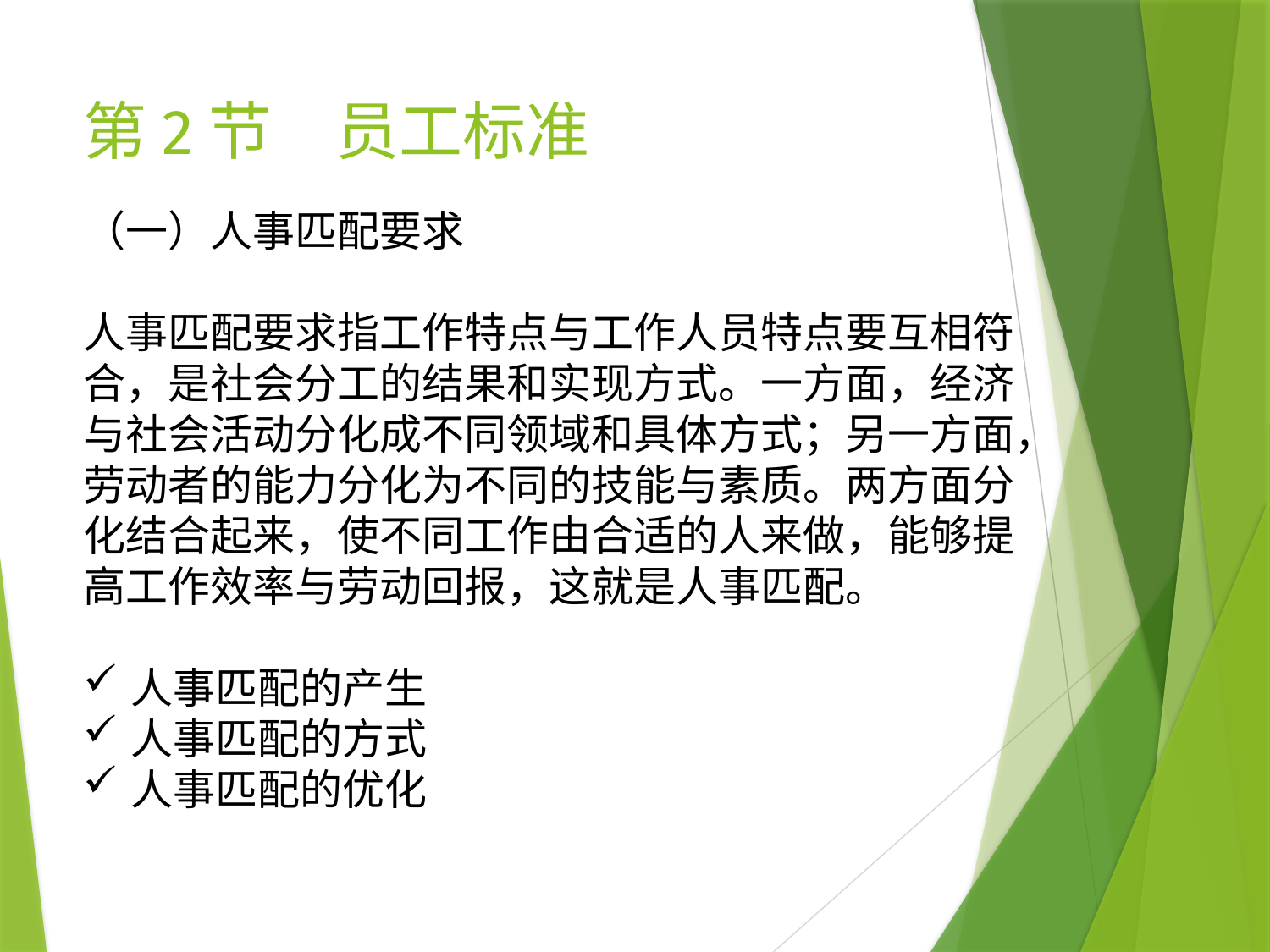

# 第2节　员工标准
（一）人事匹配要求

人事匹配要求指工作特点与工作人员特点要互相符合，是社会分工的结果和实现方式。一方面，经济与社会活动分化成不同领域和具体方式；另一方面，劳动者的能力分化为不同的技能与素质。两方面分化结合起来，使不同工作由合适的人来做，能够提高工作效率与劳动回报，这就是人事匹配。

人事匹配的产生
人事匹配的方式
人事匹配的优化